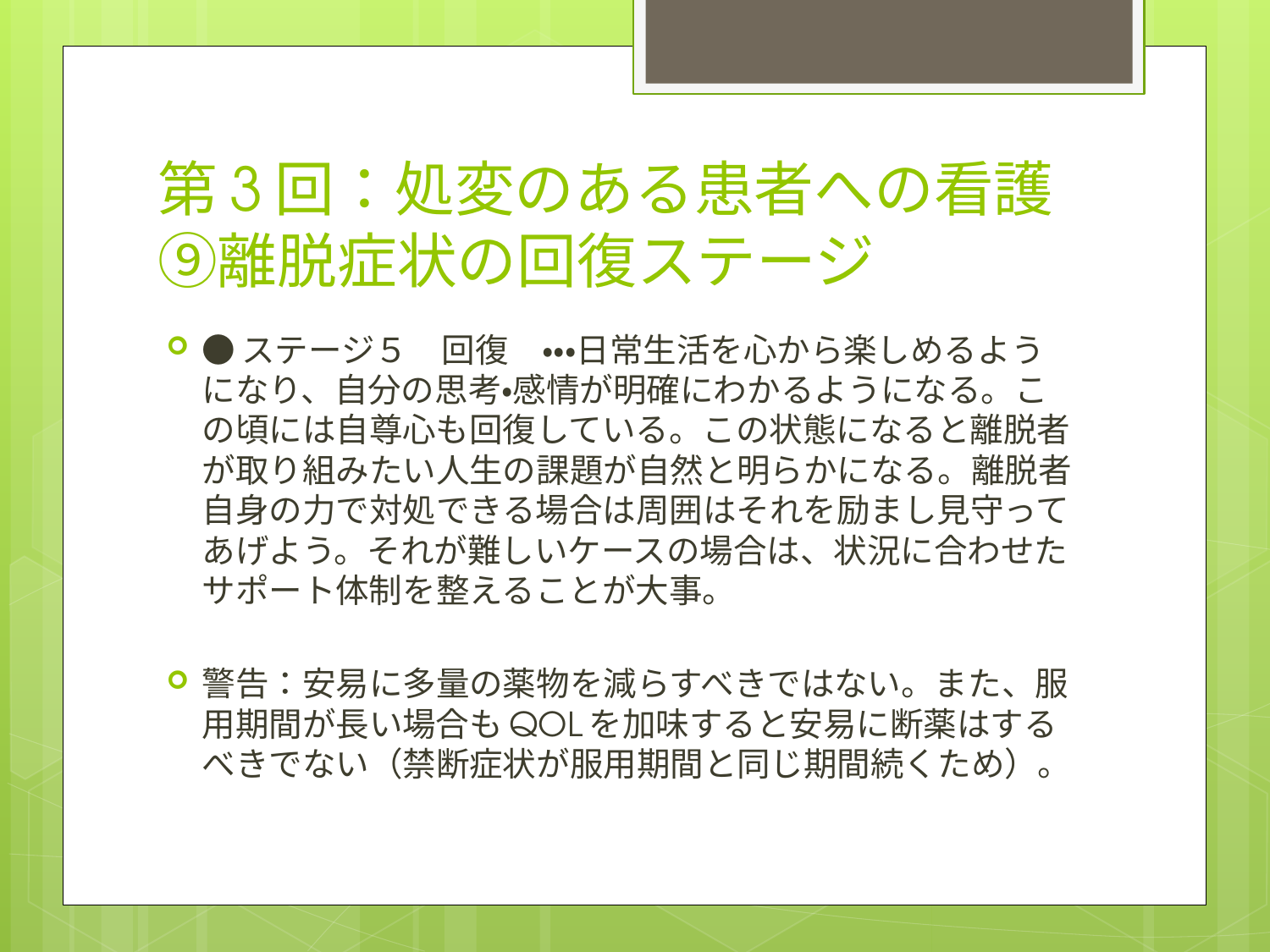

# 第3回：処変のある患者への看護 ⑨離脱症状の回復ステージ
●ステージ５　回復　・・・日常生活を心から楽しめるようになり、自分の思考・感情が明確にわかるようになる。この頃には自尊心も回復している。この状態になると離脱者が取り組みたい人生の課題が自然と明らかになる。離脱者自身の力で対処できる場合は周囲はそれを励まし見守ってあげよう。それが難しいケースの場合は、状況に合わせたサポート体制を整えることが大事。

警告：安易に多量の薬物を減らすべきではない。また、服用期間が長い場合もQOLを加味すると安易に断薬はするべきでない（禁断症状が服用期間と同じ期間続くため）。